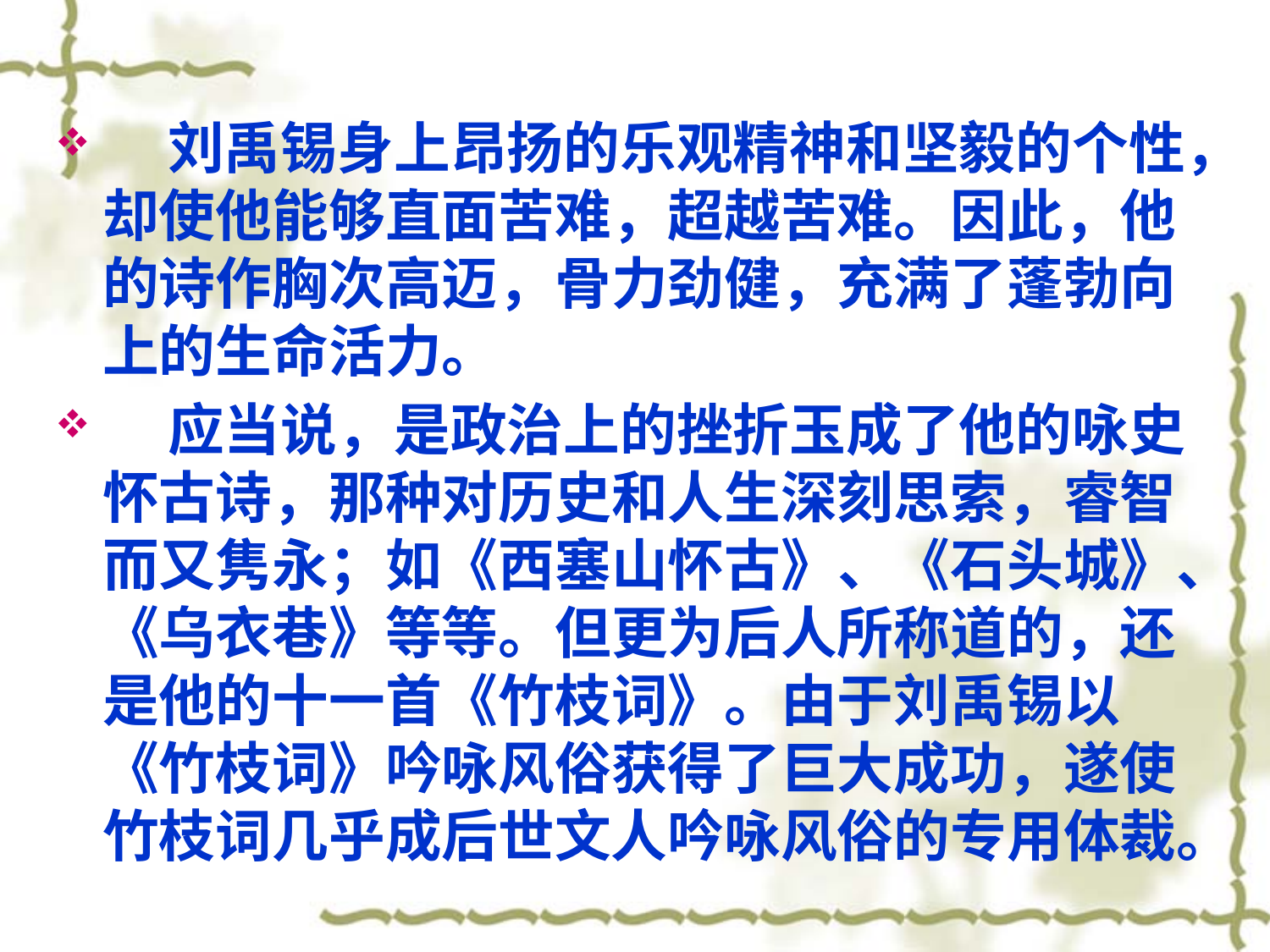

#
    刘禹锡身上昂扬的乐观精神和坚毅的个性，却使他能够直面苦难，超越苦难。因此，他的诗作胸次高迈，骨力劲健，充满了蓬勃向上的生命活力。
    应当说，是政治上的挫折玉成了他的咏史怀古诗，那种对历史和人生深刻思索，睿智而又隽永；如《西塞山怀古》、《石头城》、《乌衣巷》等等。但更为后人所称道的，还是他的十一首《竹枝词》。由于刘禹锡以《竹枝词》吟咏风俗获得了巨大成功，遂使竹枝词几乎成后世文人吟咏风俗的专用体裁。